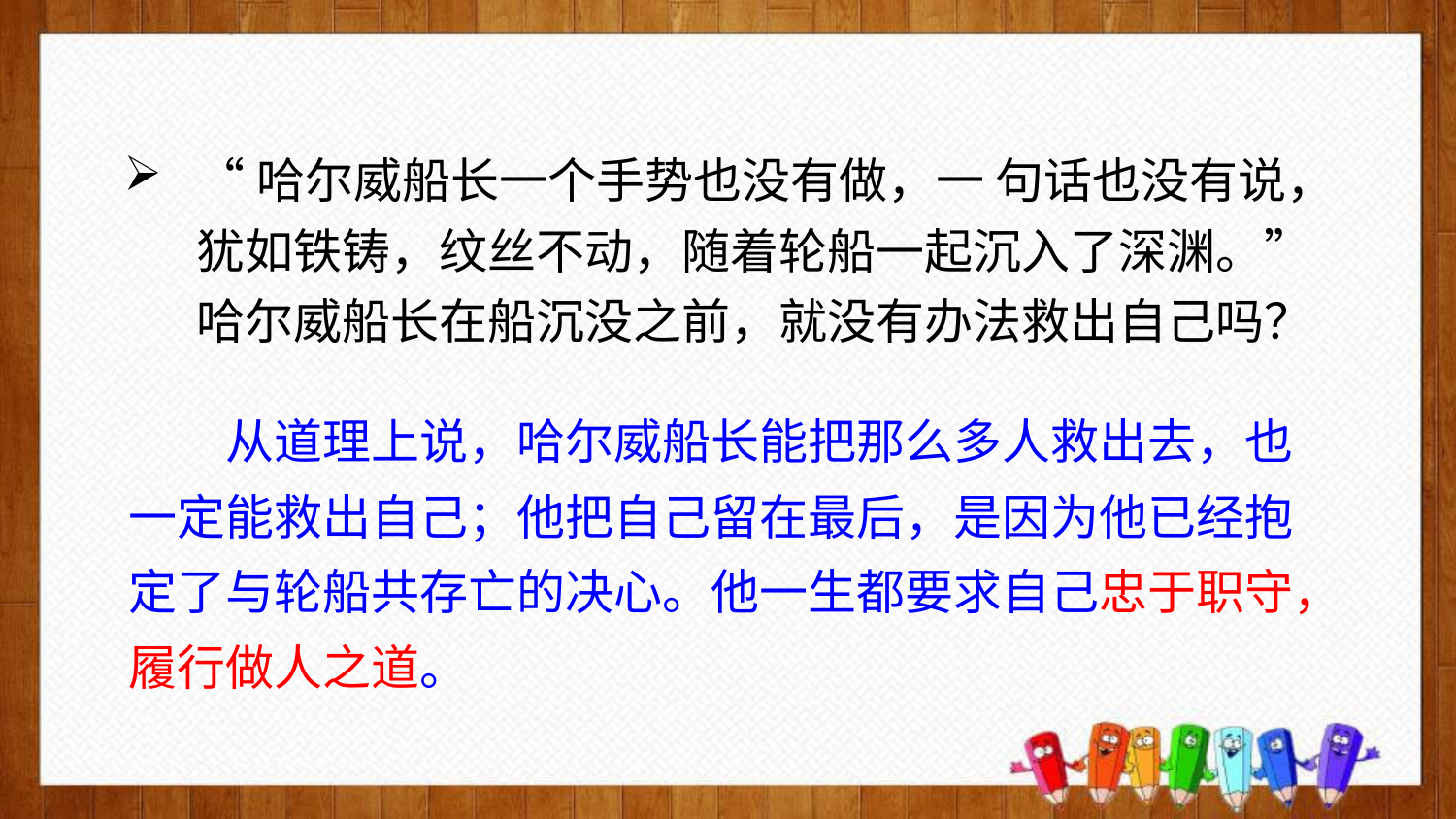

“哈尔威船长一个手势也没有做，一 句话也没有说，犹如铁铸，纹丝不动，随着轮船一起沉入了深渊。”哈尔威船长在船沉没之前，就没有办法救出自己吗？

从道理上说，哈尔威船长能把那么多人救出去，也一定能救出自己；他把自己留在最后，是因为他已经抱定了与轮船共存亡的决心。他一生都要求自己忠于职守，履行做人之道。